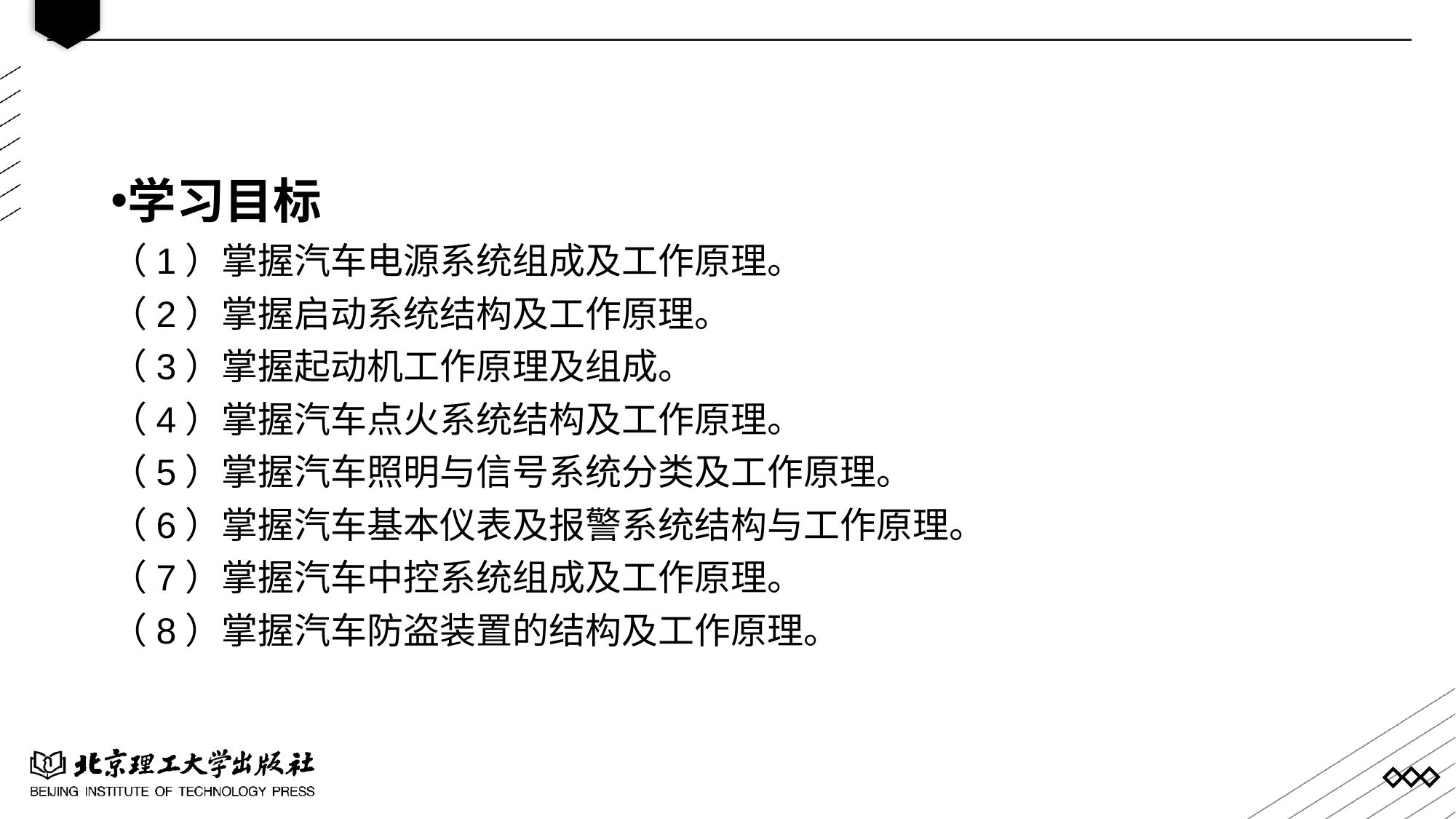

学习目标
（1）掌握汽车电源系统组成及工作原理。
（2）掌握启动系统结构及工作原理。
（3）掌握起动机工作原理及组成。
（4）掌握汽车点火系统结构及工作原理。
（5）掌握汽车照明与信号系统分类及工作原理。
（6）掌握汽车基本仪表及报警系统结构与工作原理。
（7）掌握汽车中控系统组成及工作原理。
（8）掌握汽车防盗装置的结构及工作原理。